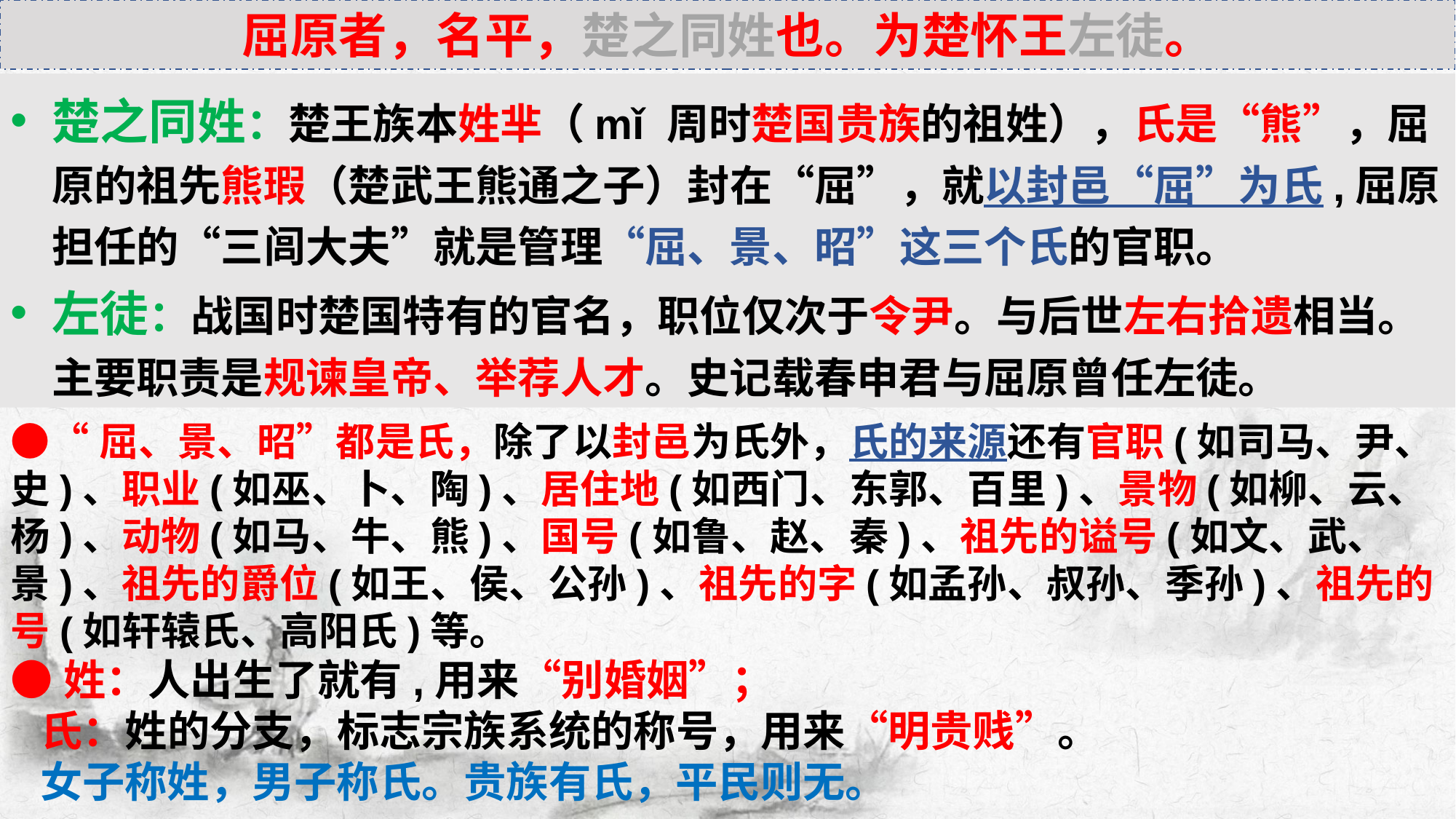

屈原者，名平，楚之同姓也。为楚怀王左徒。
楚之同姓：楚王族本姓芈（mǐ 周时楚国贵族的祖姓），氏是“熊”，屈原的祖先熊瑕（楚武王熊通之子）封在“屈”，就以封邑“屈”为氏,屈原担任的“三闾大夫”就是管理“屈、景、昭”这三个氏的官职。
左徒：战国时楚国特有的官名，职位仅次于令尹。与后世左右拾遗相当。主要职责是规谏皇帝、举荐人才。史记载春申君与屈原曾任左徒。
●“屈、景、昭”都是氏，除了以封邑为氏外，氏的来源还有官职(如司马、尹、史)、职业(如巫、卜、陶)、居住地(如西门、东郭、百里)、景物(如柳、云、杨)、动物(如马、牛、熊)、国号(如鲁、赵、秦)、祖先的谥号(如文、武、景)、祖先的爵位(如王、侯、公孙)、祖先的字(如孟孙、叔孙、季孙)、祖先的号(如轩辕氏、高阳氏)等。
●姓：人出生了就有,用来“别婚姻”；
  氏：姓的分支，标志宗族系统的称号，用来“明贵贱”。
  女子称姓，男子称氏。贵族有氏，平民则无。